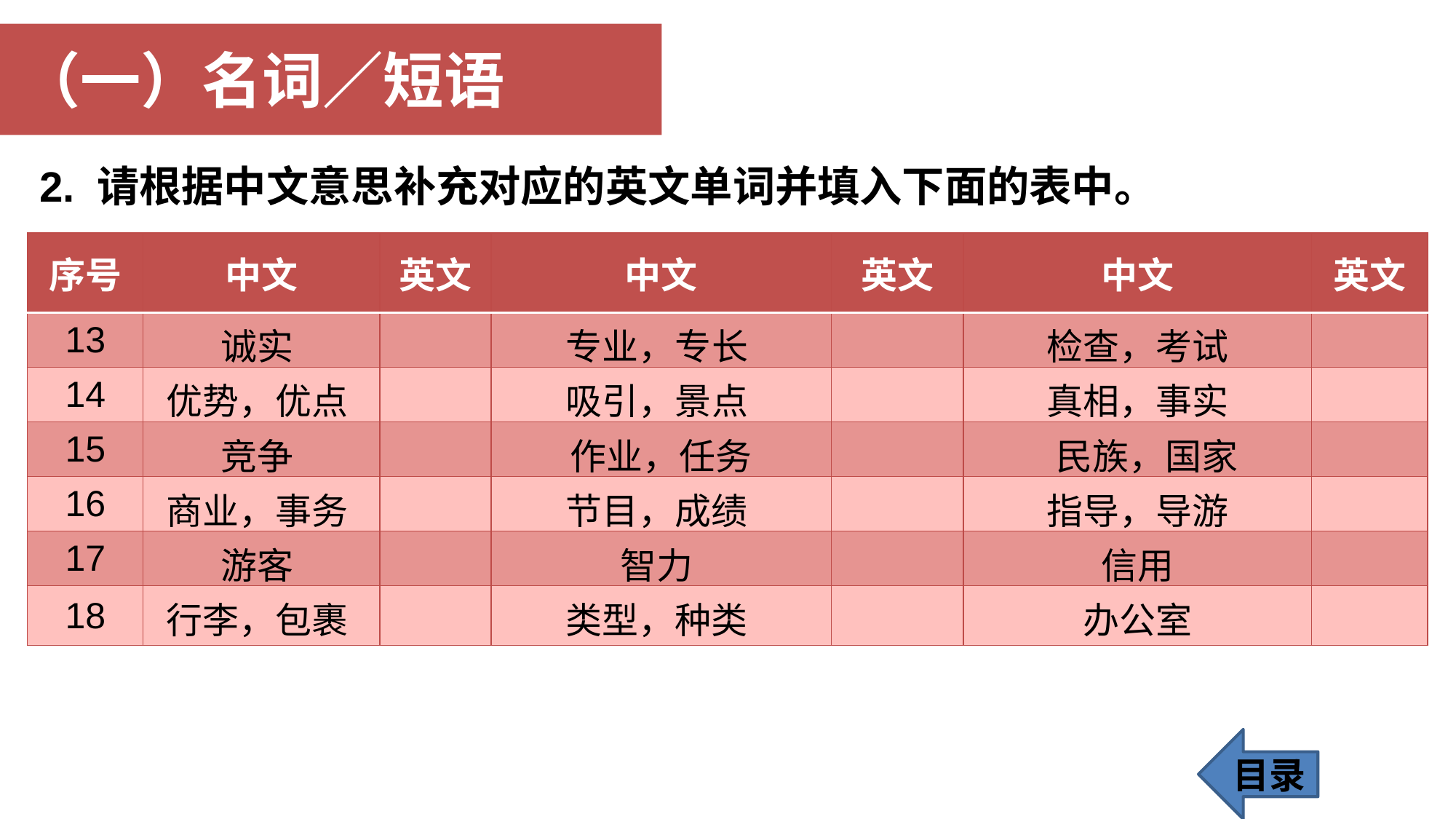

（一）名词／短语
2. 请根据中文意思补充对应的英文单词并填入下面的表中。
| 序号 | 中文 | 英文 | 中文 | 英文 | 中文 | 英文 |
| --- | --- | --- | --- | --- | --- | --- |
| 13 | 诚实 |  | 专业，专长 |  | 检查，考试 |  |
| 14 | 优势，优点 |  | 吸引，景点 |  | 真相，事实 |  |
| 15 | 竞争 |  | 作业，任务 |  | 民族，国家 |  |
| 16 | 商业，事务 |  | 节目，成绩 |  | 指导，导游 |  |
| 17 | 游客 |  | 智力 |  | 信用 |  |
| 18 | 行李，包裹 |  | 类型，种类 |  | 办公室 |  |
目录
85